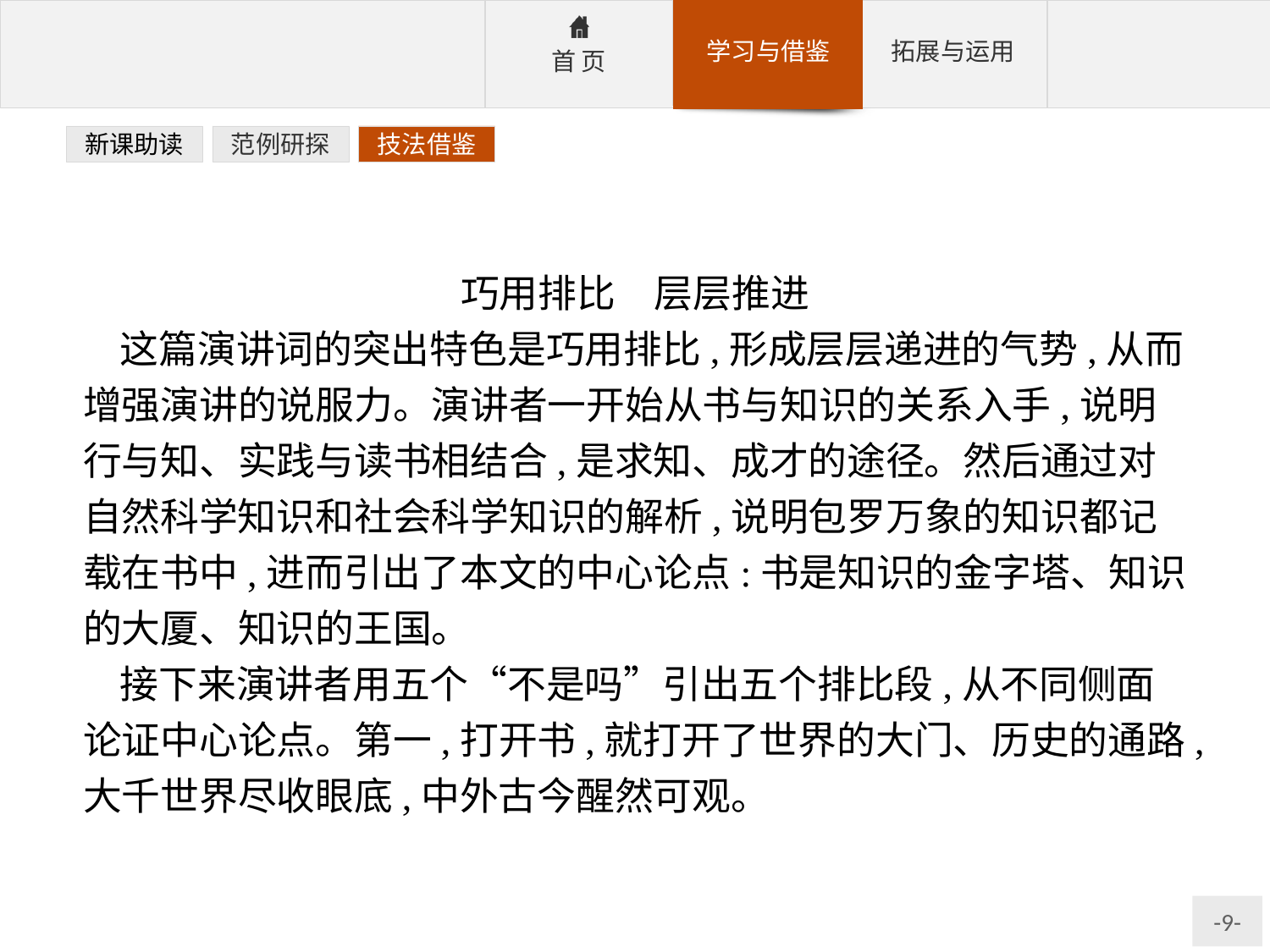

新课助读
范例研探
技法借鉴
巧用排比　层层推进
这篇演讲词的突出特色是巧用排比,形成层层递进的气势,从而增强演讲的说服力。演讲者一开始从书与知识的关系入手,说明行与知、实践与读书相结合,是求知、成才的途径。然后通过对自然科学知识和社会科学知识的解析,说明包罗万象的知识都记载在书中,进而引出了本文的中心论点:书是知识的金字塔、知识的大厦、知识的王国。
接下来演讲者用五个“不是吗”引出五个排比段,从不同侧面论证中心论点。第一,打开书,就打开了世界的大门、历史的通路,大千世界尽收眼底,中外古今醒然可观。